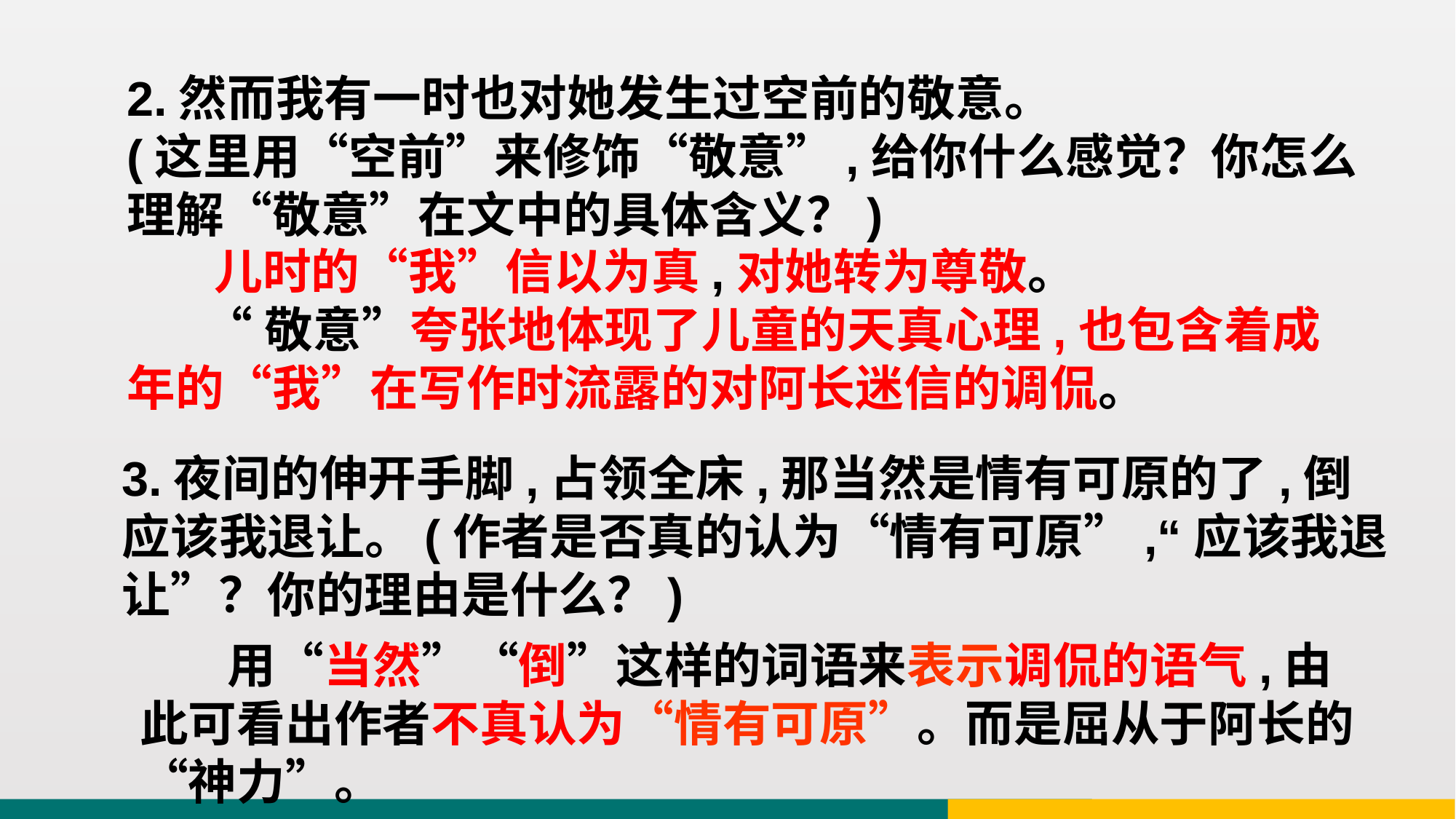

2.然而我有一时也对她发生过空前的敬意。
(这里用“空前”来修饰“敬意”,给你什么感觉？你怎么理解“敬意”在文中的具体含义？)
        儿时的“我”信以为真,对她转为尊敬。
       “敬意”夸张地体现了儿童的天真心理,也包含着成年的“我”在写作时流露的对阿长迷信的调侃。
3.夜间的伸开手脚,占领全床,那当然是情有可原的了,倒应该我退让。(作者是否真的认为“情有可原”,“应该我退让”？你的理由是什么？)
        用“当然”“倒”这样的词语来表示调侃的语气,由此可看出作者不真认为“情有可原”。而是屈从于阿长的“神力”。